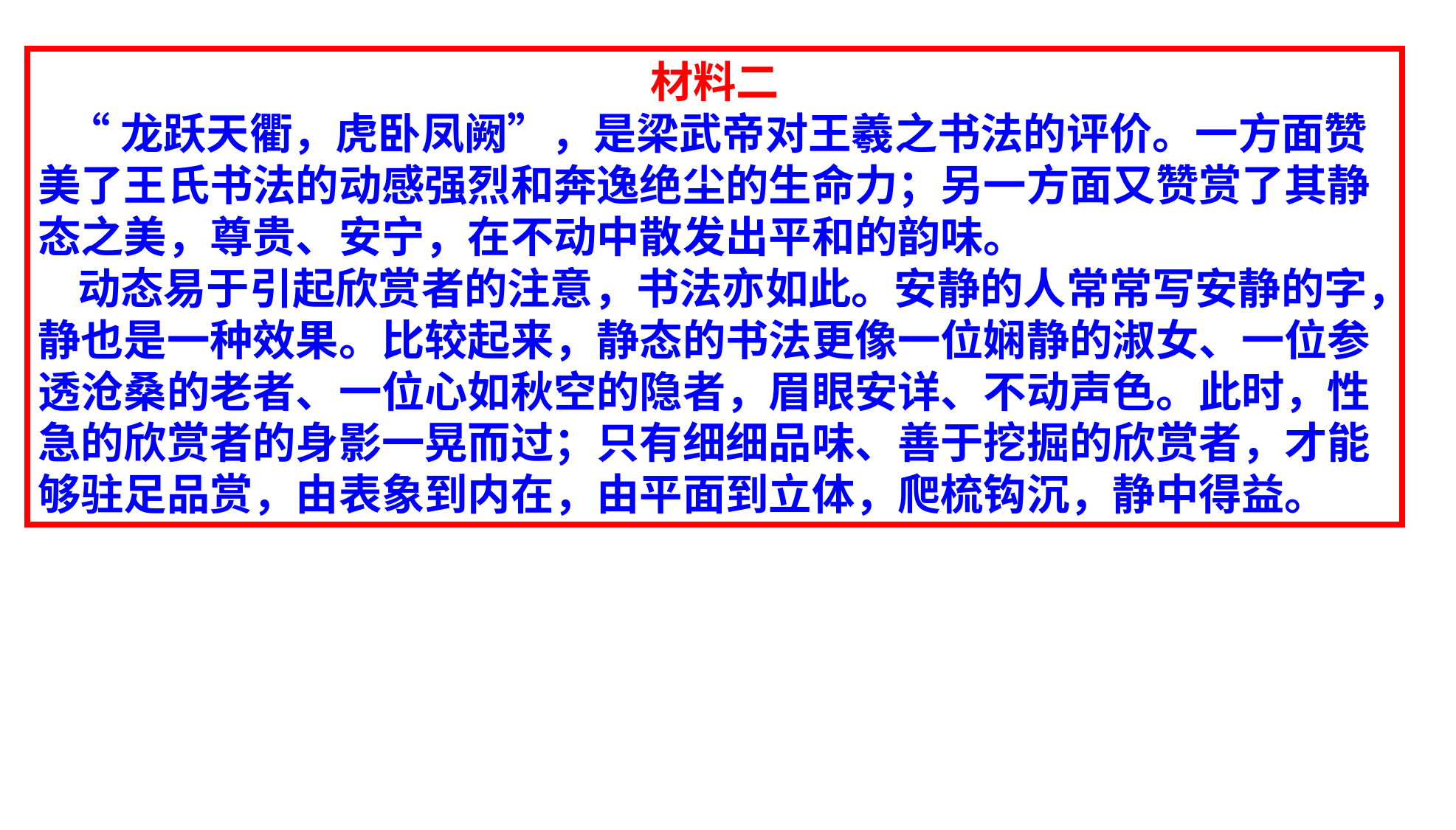

材料二
   “龙跃天衢，虎卧凤阙”，是梁武帝对王羲之书法的评价。一方面赞美了王氏书法的动感强烈和奔逸绝尘的生命力；另一方面又赞赏了其静态之美，尊贵、安宁，在不动中散发出平和的韵味。
   动态易于引起欣赏者的注意，书法亦如此。安静的人常常写安静的字，静也是一种效果。比较起来，静态的书法更像一位娴静的淑女、一位参透沧桑的老者、一位心如秋空的隐者，眉眼安详、不动声色。此时，性急的欣赏者的身影一晃而过；只有细细品味、善于挖掘的欣赏者，才能够驻足品赏，由表象到内在，由平面到立体，爬梳钩沉，静中得益。